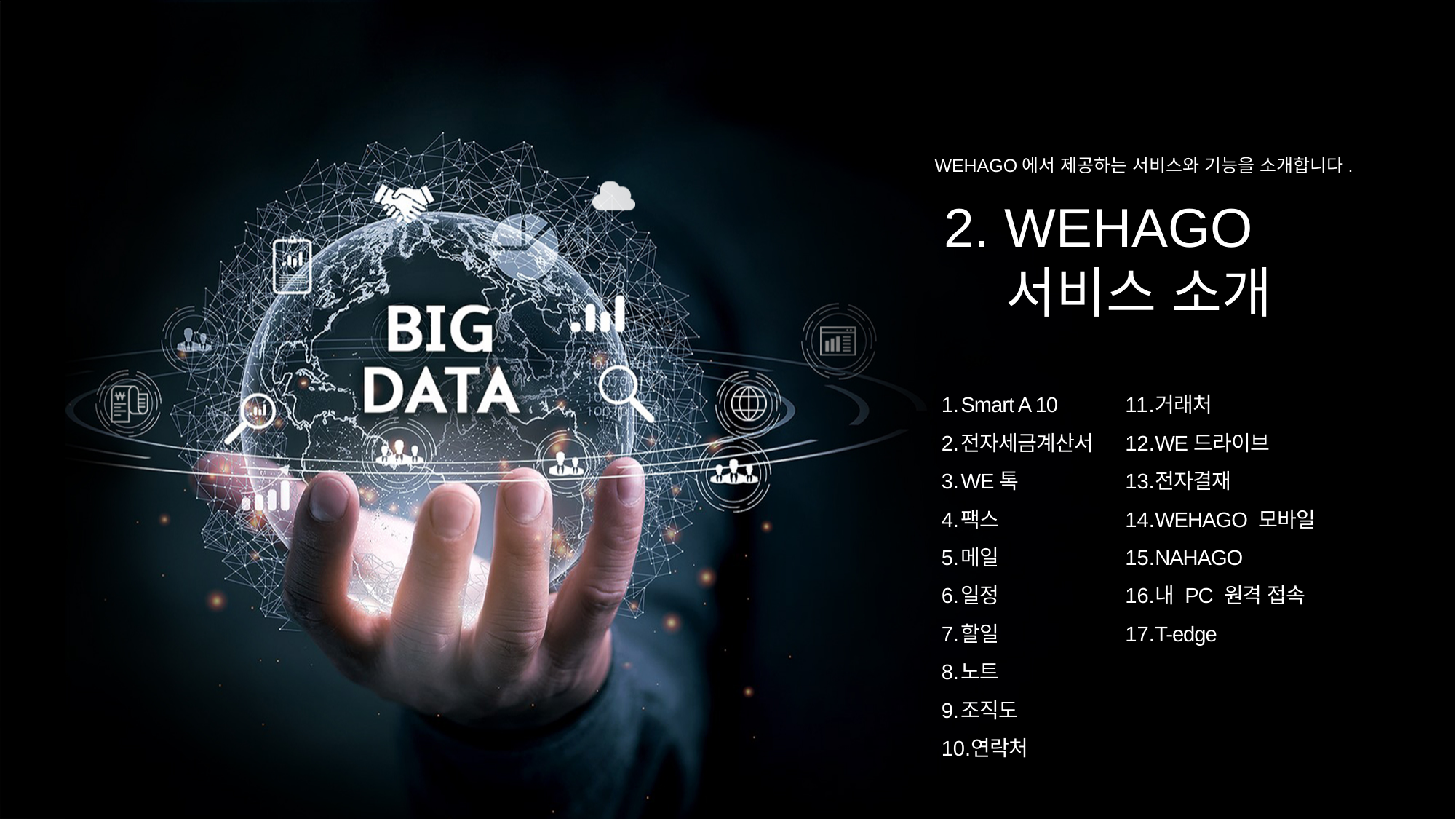

WEHAGO에서 제공하는 서비스와 기능을 소개합니다.
2. WEHAGO
    서비스 소개
Smart A 10
전자세금계산서
WE톡
팩스
메일
일정
할일
노트
조직도
연락처
거래처
WE드라이브
전자결재
WEHAGO 모바일
NAHAGO
내 PC 원격 접속
T-edge